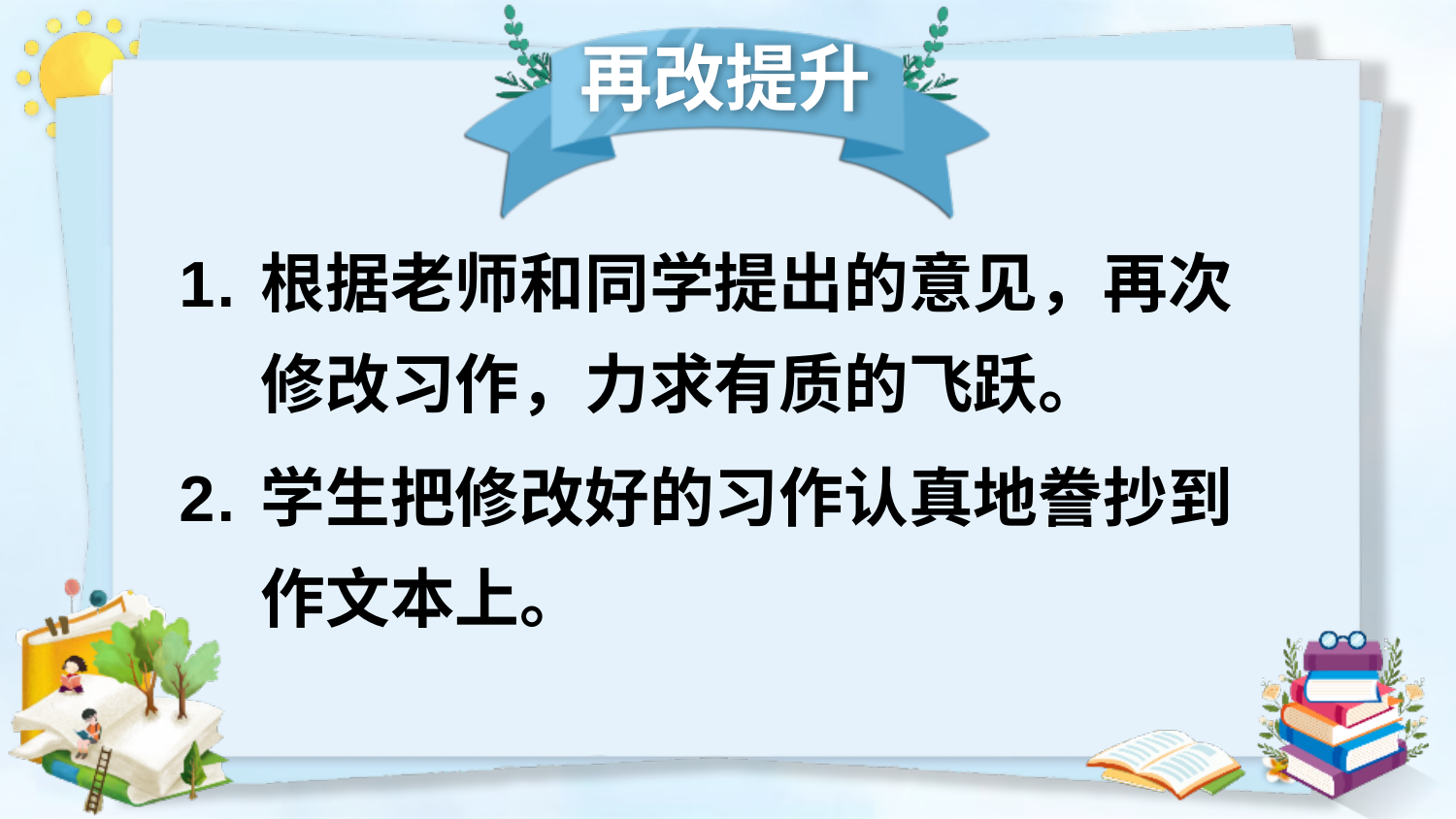

再改提升
根据老师和同学提出的意见，再次修改习作，力求有质的飞跃。
学生把修改好的习作认真地誊抄到作文本上。